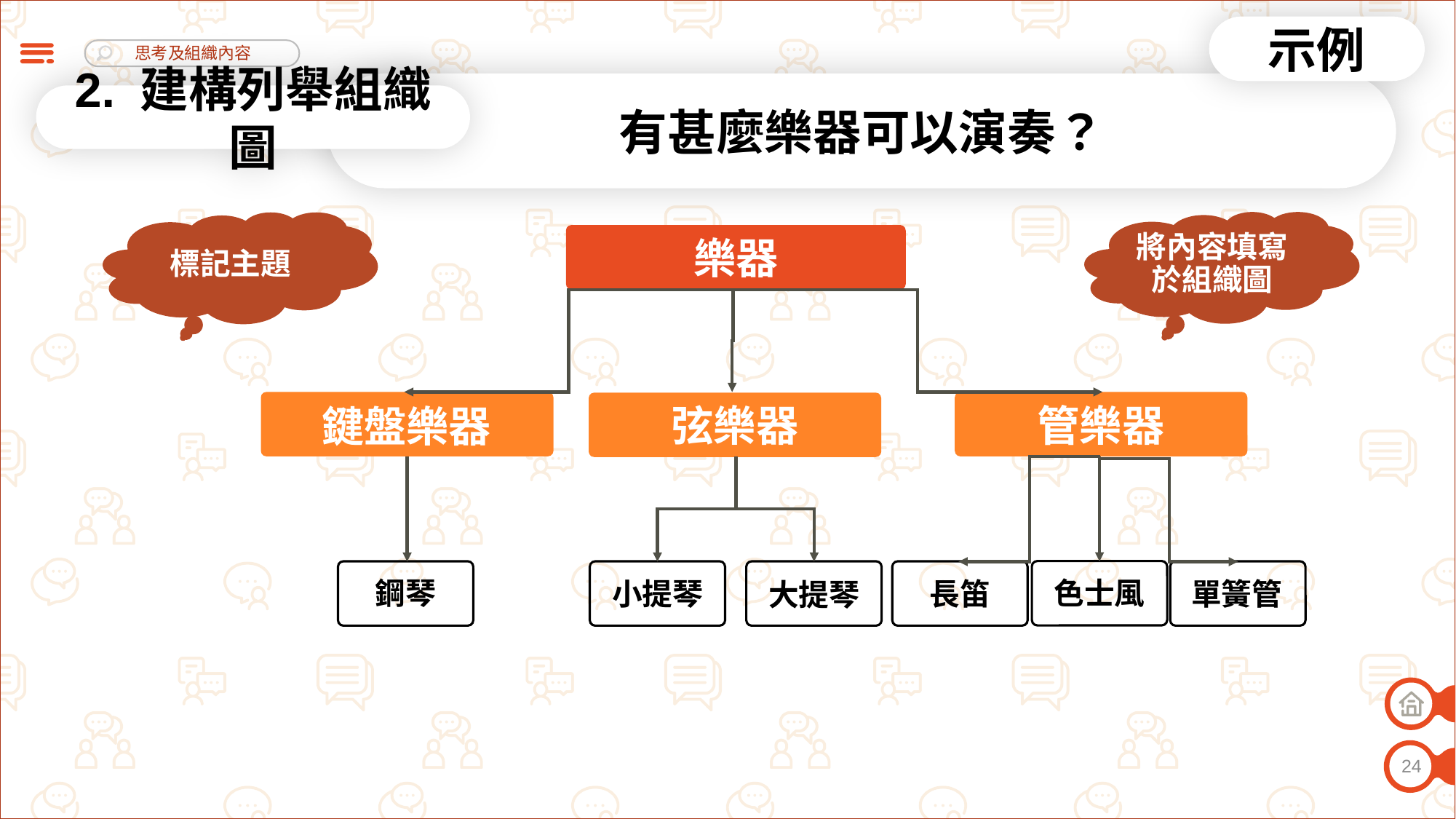

示例
有甚麼樂器可以演奏？
2. 建構列舉組織圖
將內容填寫於組織圖
標記主題

樂器

管樂器

弦樂器
鍵盤樂器

色士風
鋼琴
長笛
單簧管
小提琴
大提琴
24